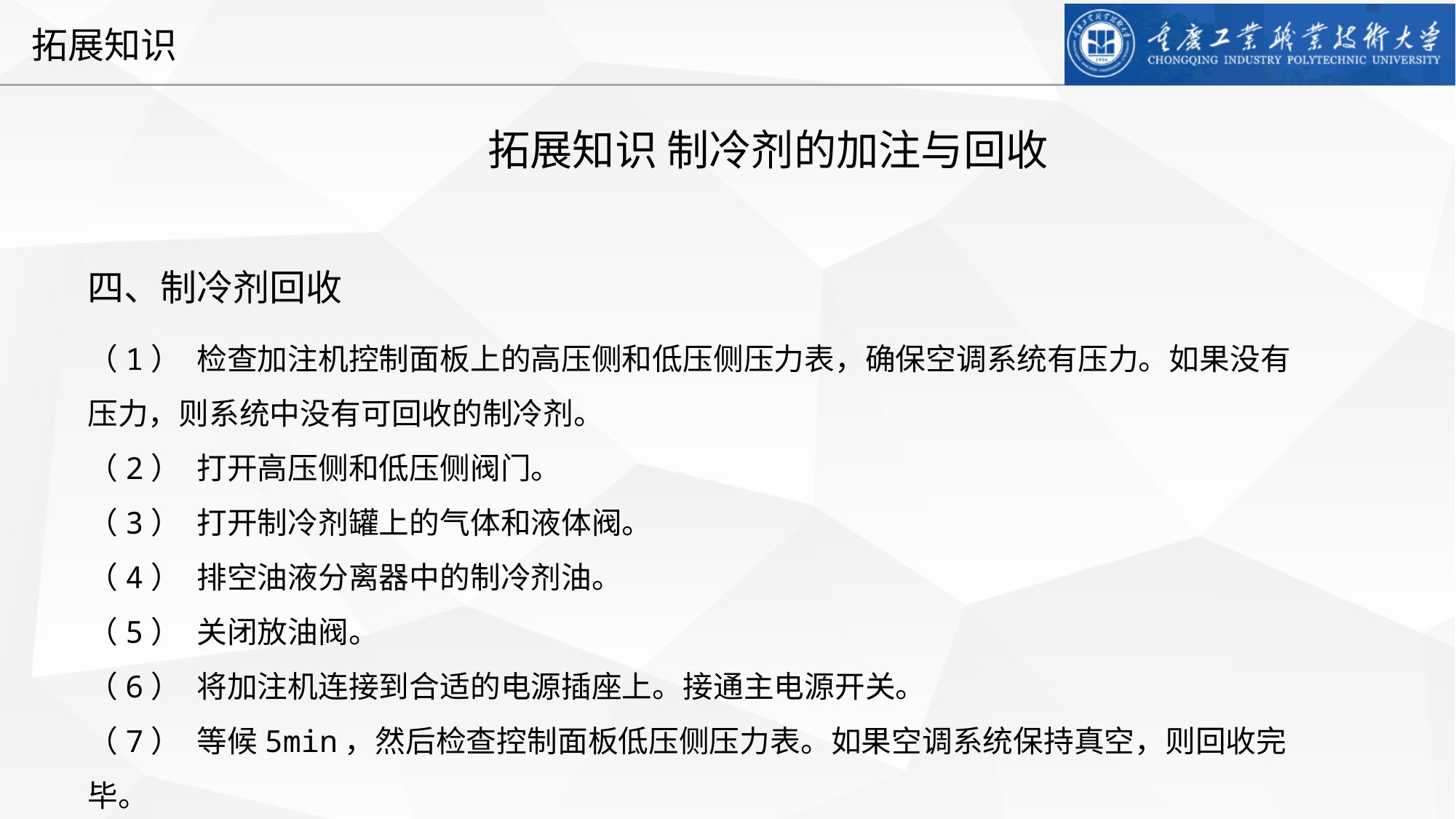

拓展知识 制冷剂的加注与回收
四、制冷剂回收
（1）	检查加注机控制面板上的高压侧和低压侧压力表，确保空调系统有压力。如果没有压力，则系统中没有可回收的制冷剂。
（2）	打开高压侧和低压侧阀门。
（3）	打开制冷剂罐上的气体和液体阀。
（4）	排空油液分离器中的制冷剂油。
（5）	关闭放油阀。
（6）	将加注机连接到合适的电源插座上。接通主电源开关。
（7）	等候5min，然后检查控制面板低压侧压力表。如果空调系统保持真空，则回收完毕。